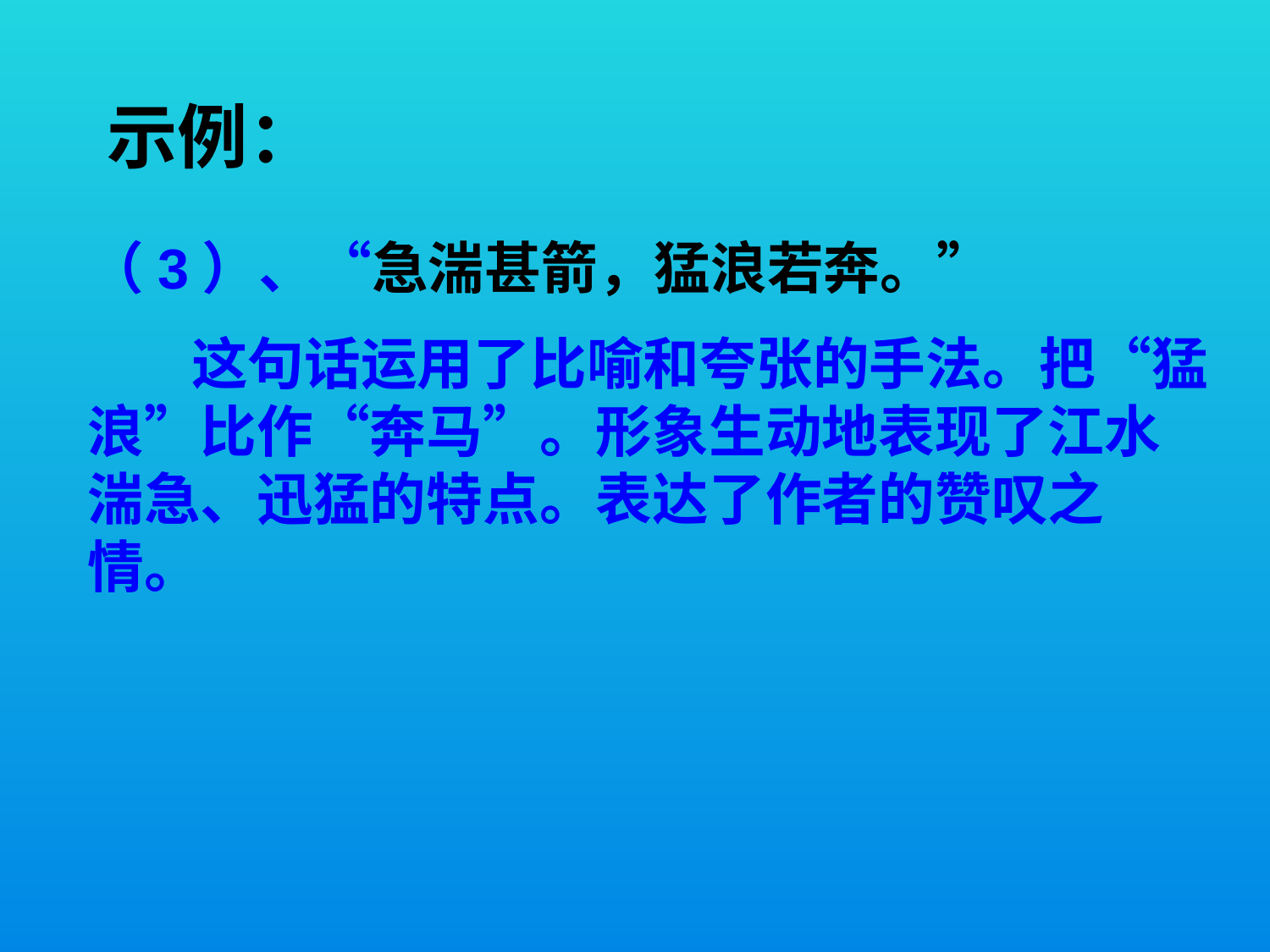

示例：
（3）、“急湍甚箭，猛浪若奔。”
       这句话运用了比喻和夸张的手法。把“猛浪”比作“奔马”。形象生动地表现了江水湍急、迅猛的特点。表达了作者的赞叹之情。